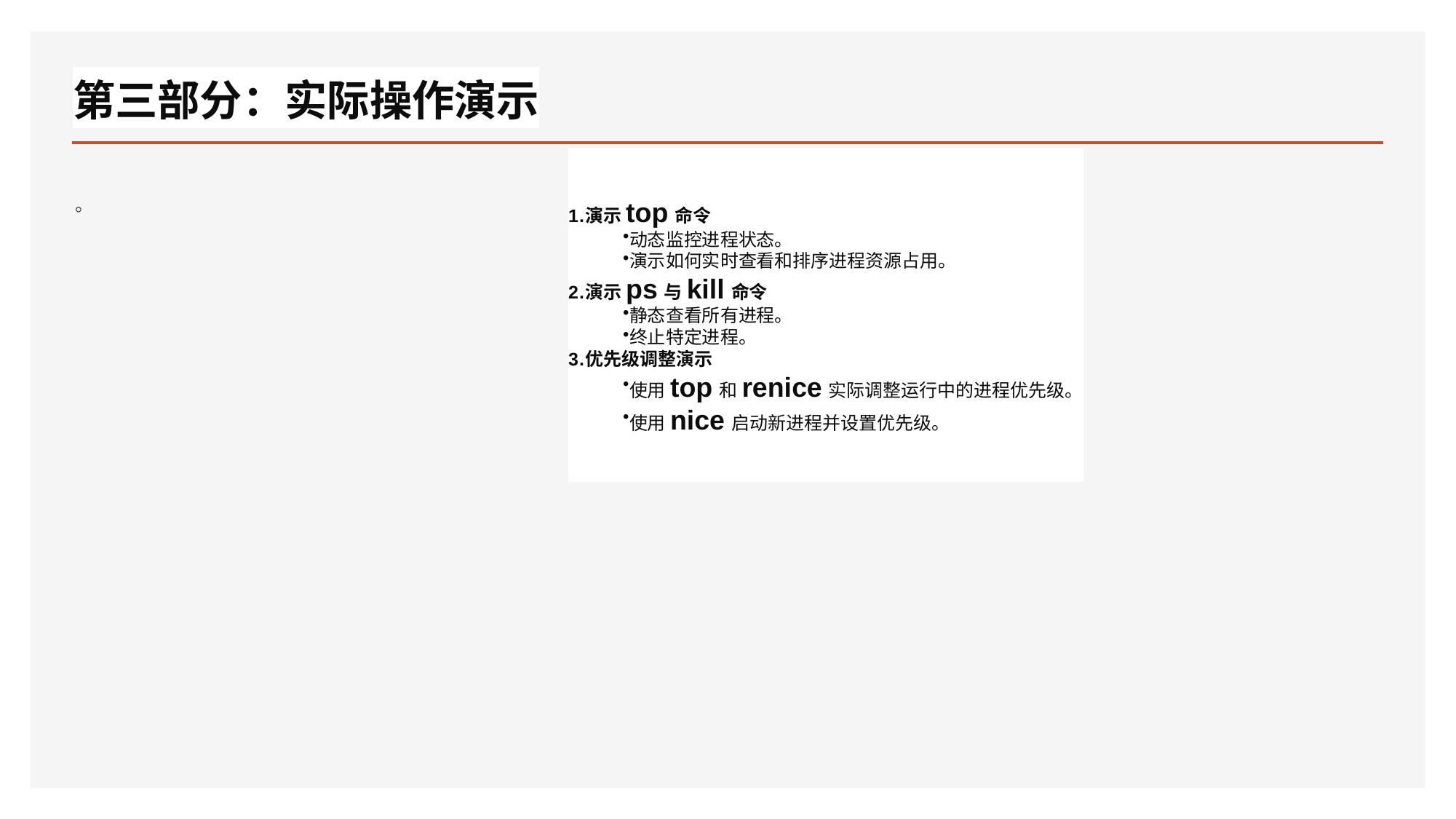

# 第三部分：实际操作演示
。

演示top命令
动态监控进程状态。
演示如何实时查看和排序进程资源占用。
演示ps与kill命令
静态查看所有进程。
终止特定进程。
优先级调整演示
使用top和renice实际调整运行中的进程优先级。
使用nice启动新进程并设置优先级。